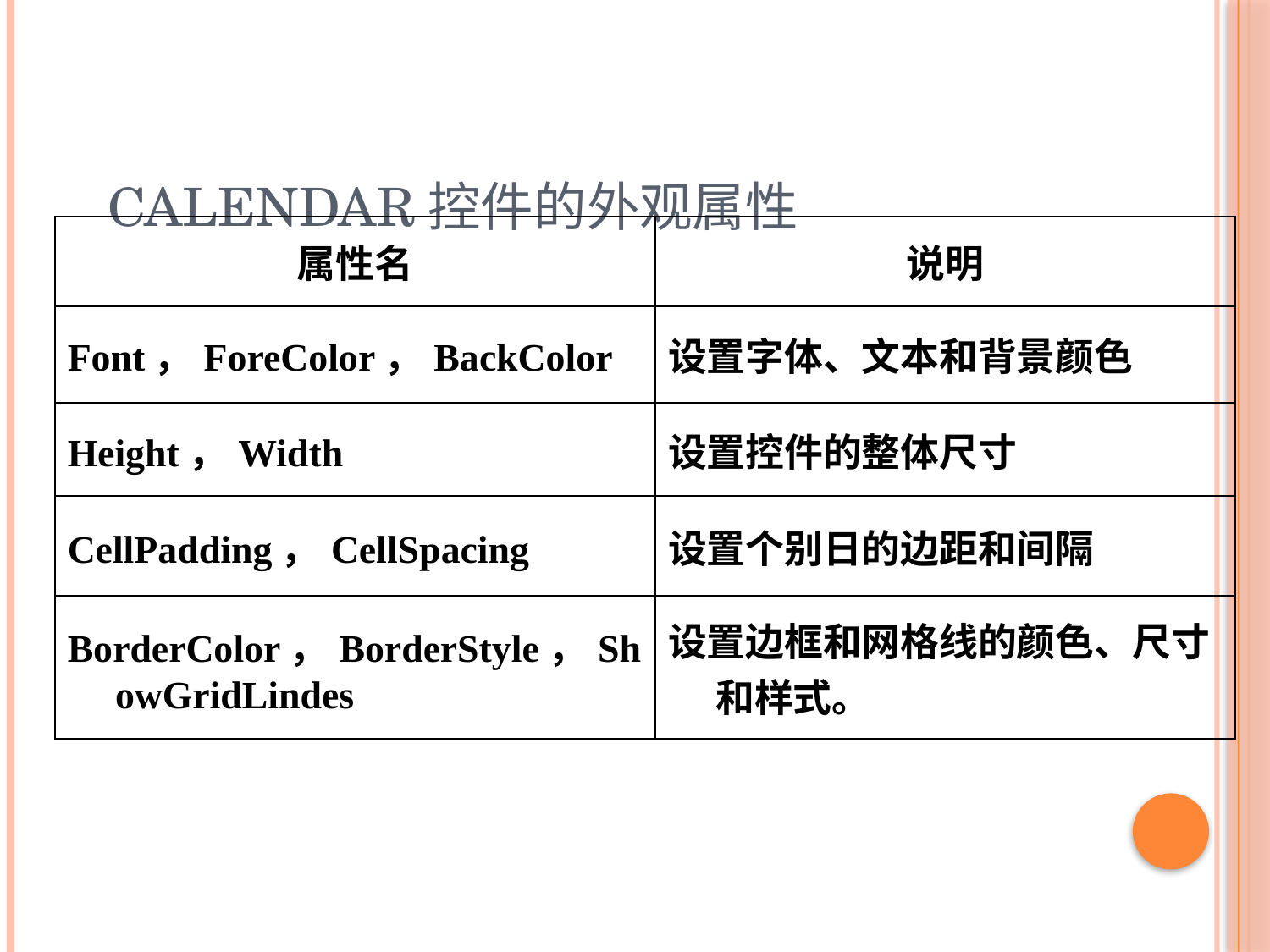

# Calendar控件的外观属性
| 属性名 | 说明 |
| --- | --- |
| Font，ForeColor，BackColor | 设置字体、文本和背景颜色 |
| Height，Width | 设置控件的整体尺寸 |
| CellPadding，CellSpacing | 设置个别日的边距和间隔 |
| BorderColor，BorderStyle，ShowGridLindes | 设置边框和网格线的颜色、尺寸和样式。 |
69